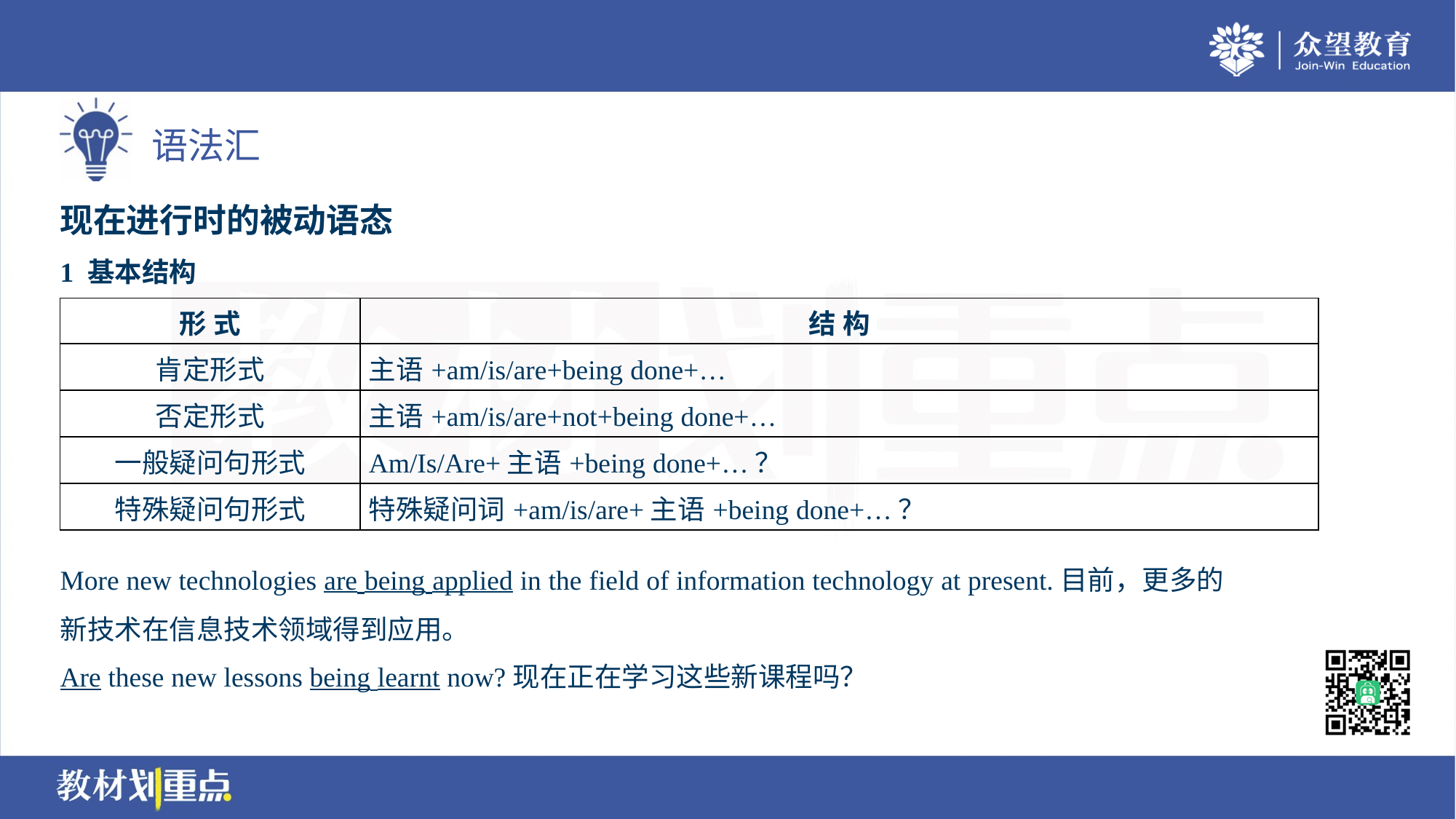

现在进行时的被动语态
1 基本结构
| 形 式 | 结 构 |
| --- | --- |
| 肯定形式 | 主语+am/is/are+being done+… |
| 否定形式 | 主语+am/is/are+not+being done+… |
| 一般疑问句形式 | Am/Is/Are+主语+being done+…？ |
| 特殊疑问句形式 | 特殊疑问词+am/is/are+主语+being done+…？ |
More new technologies are being applied in the field of information technology at present.目前，更多的
新技术在信息技术领域得到应用。
Are these new lessons being learnt now?现在正在学习这些新课程吗？